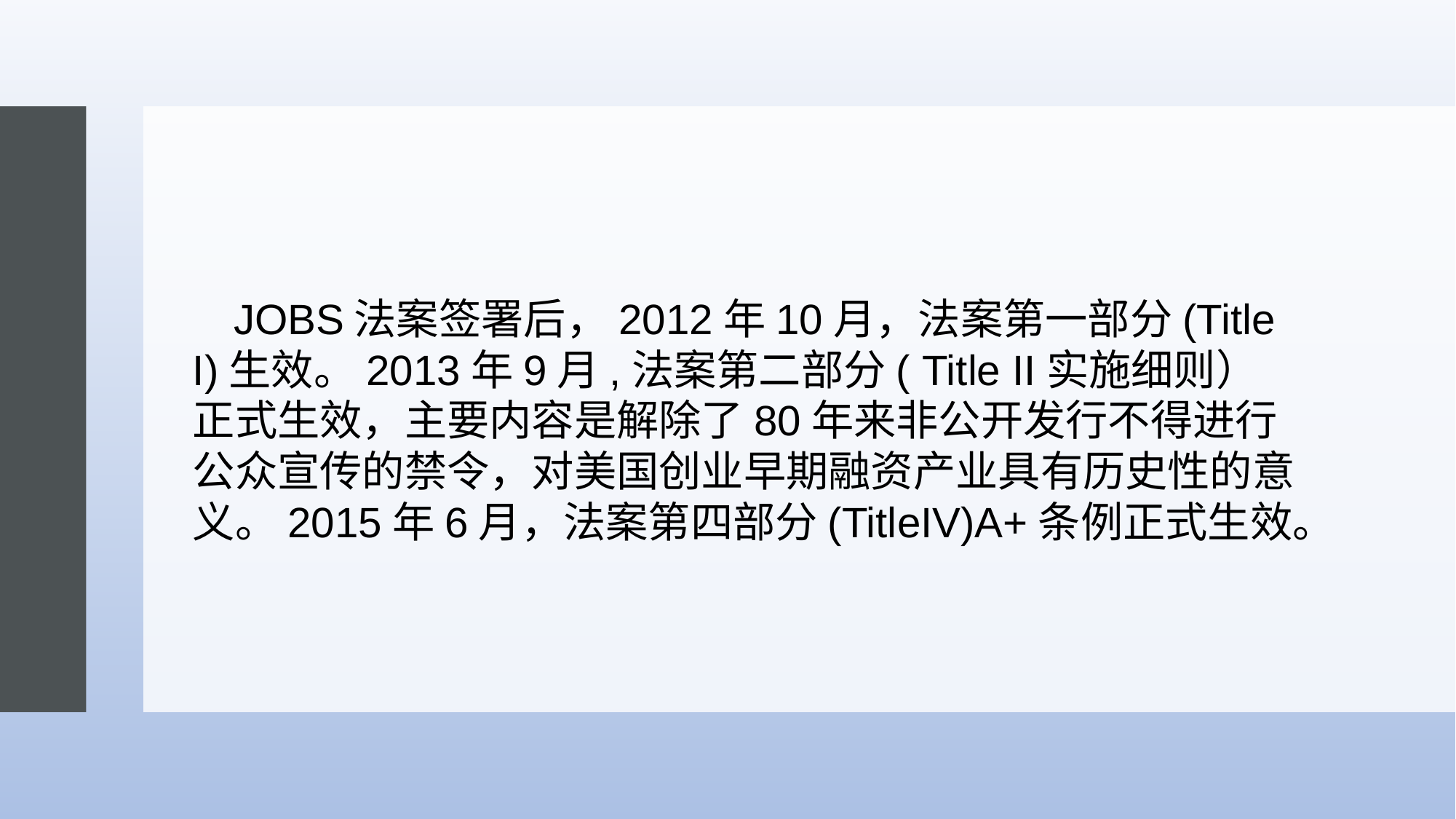

#
    JOBS法案签署后，2012年10月，法案第一部分(Title I)生效。2013年9月,法案第二部分( Title II实施细则）正式生效，主要内容是解除了80年来非公开发行不得进行公众宣传的禁令，对美国创业早期融资产业具有历史性的意义。2015年6月，法案第四部分(TitleIV)A+条例正式生效。